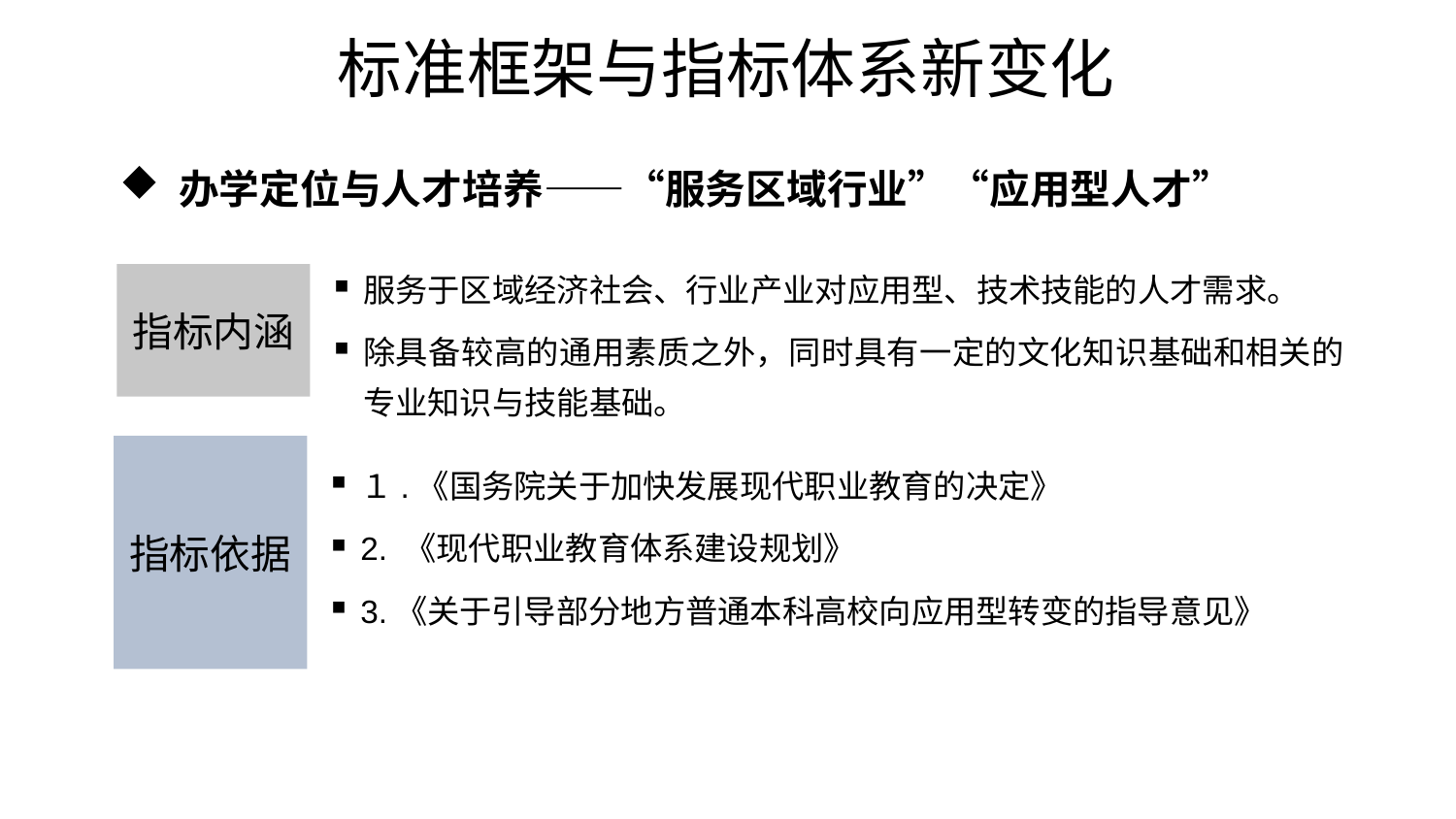

# 标准框架与指标体系新变化
 办学定位与人才培养——“服务区域行业”“应用型人才”
服务于区域经济社会、行业产业对应用型、技术技能的人才需求。
除具备较高的通用素质之外，同时具有一定的文化知识基础和相关的专业知识与技能基础。
指标内涵
指标依据
１.《国务院关于加快发展现代职业教育的决定》
2. 《现代职业教育体系建设规划》
3.《关于引导部分地方普通本科高校向应用型转变的指导意见》